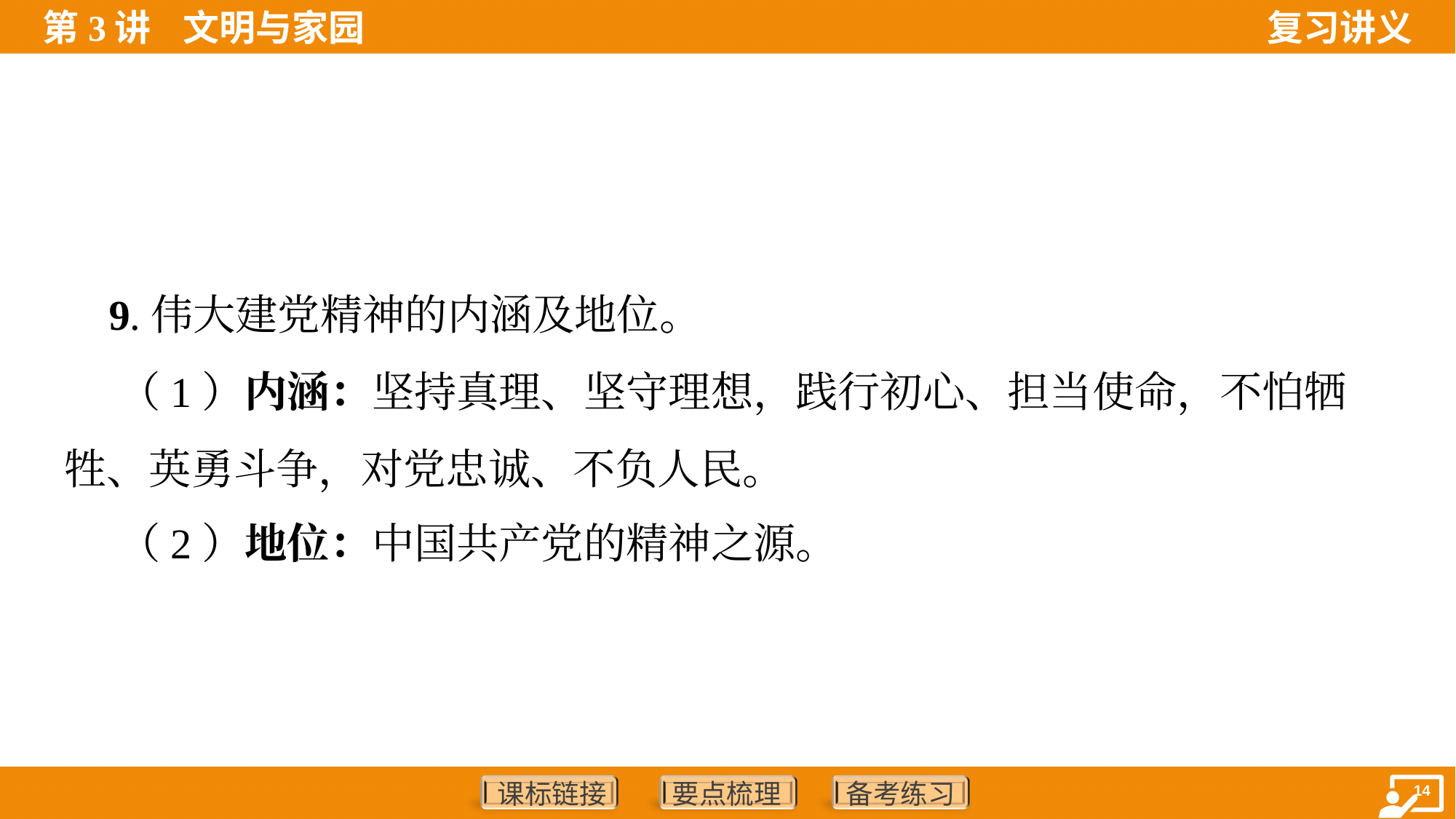

9.伟大建党精神的内涵及地位。
    （1）内涵：坚持真理、坚守理想，践行初心、担当使命，不怕牺
牲、英勇斗争，对党忠诚、不负人民。
    （2）地位：中国共产党的精神之源。